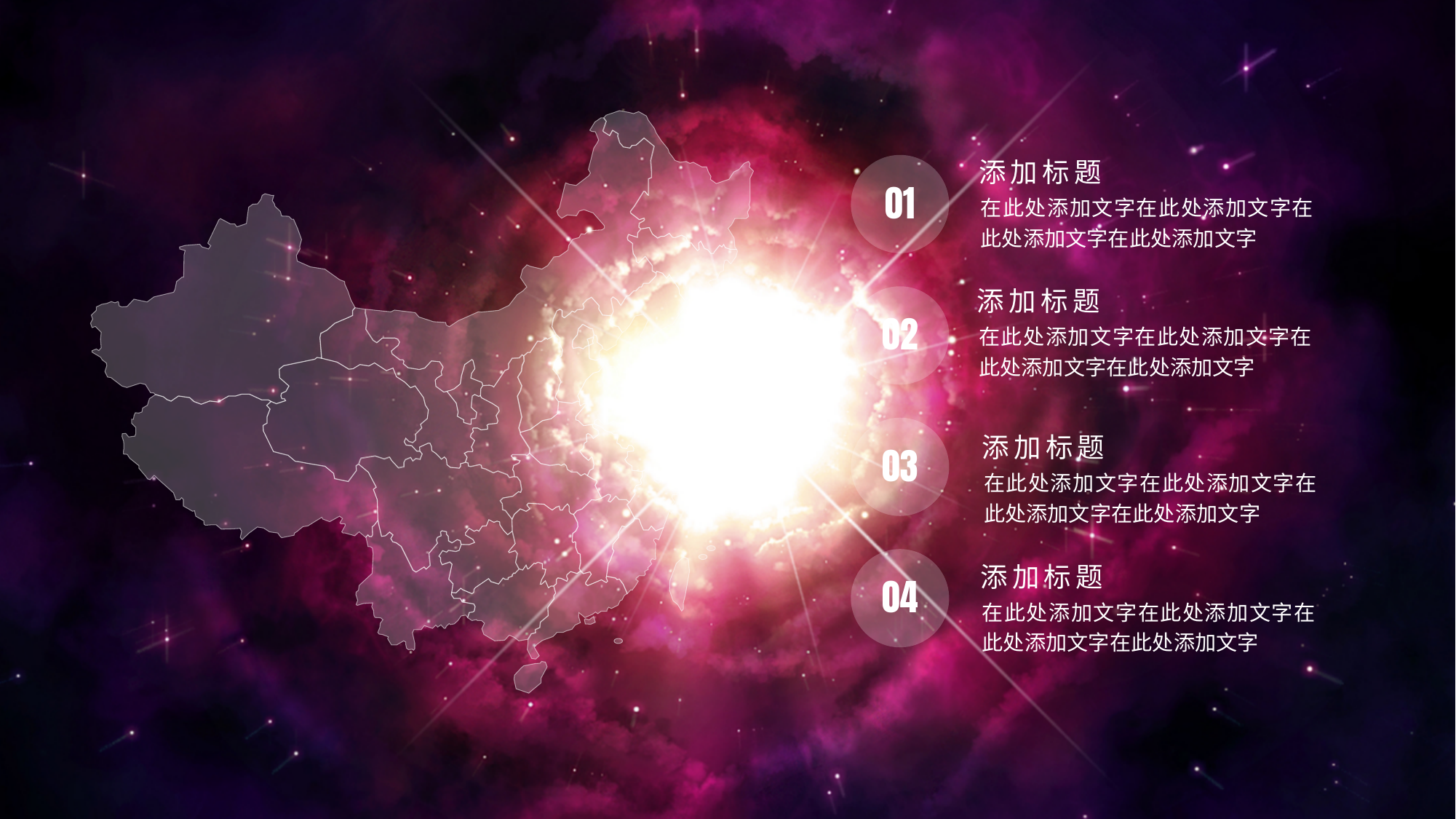

添加标题
01
在此处添加文字在此处添加文字在此处添加文字在此处添加文字
添加标题
02
在此处添加文字在此处添加文字在此处添加文字在此处添加文字
03
添加标题
在此处添加文字在此处添加文字在此处添加文字在此处添加文字
04
添加标题
在此处添加文字在此处添加文字在此处添加文字在此处添加文字